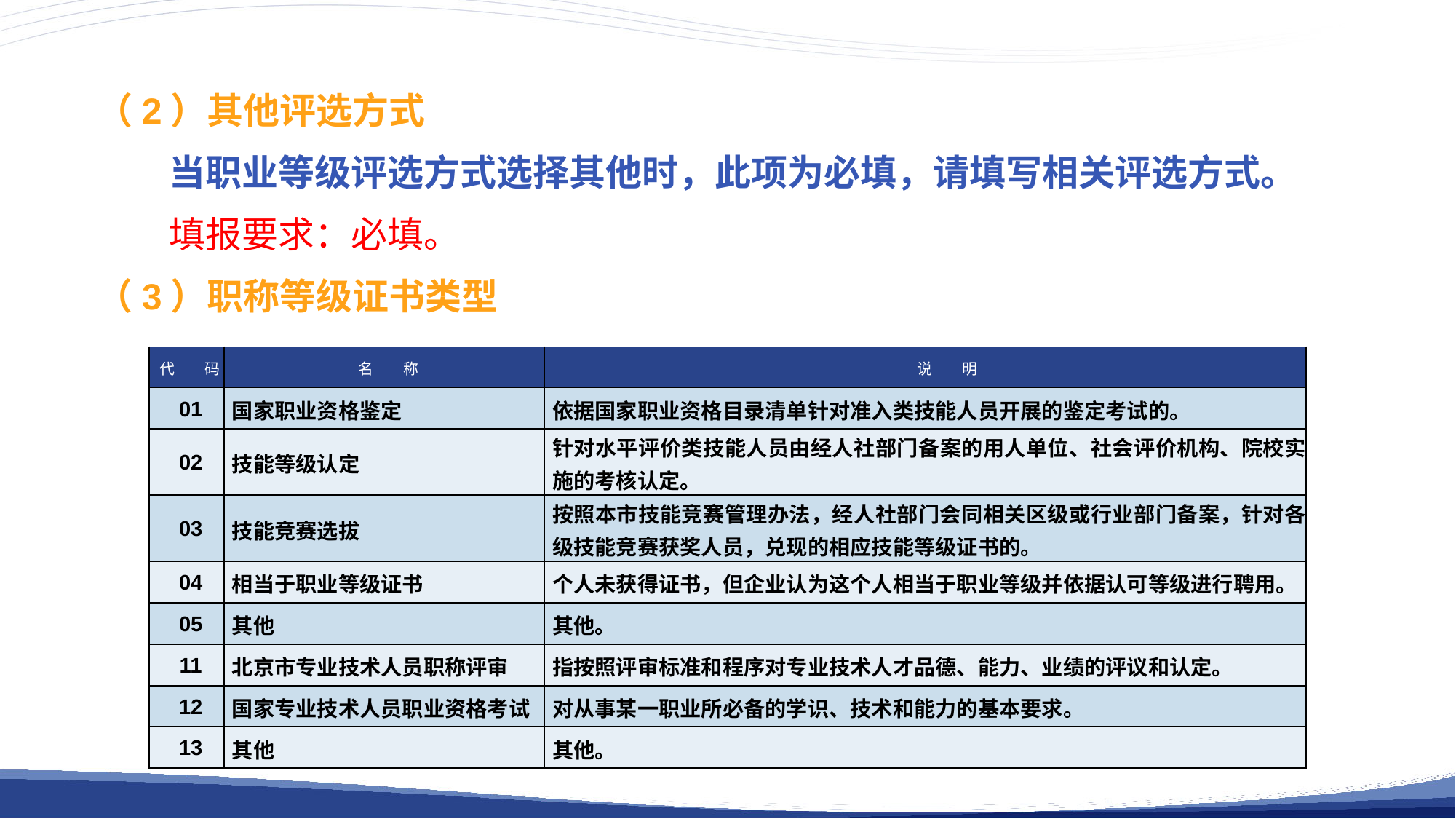

（2）其他评选方式
当职业等级评选方式选择其他时，此项为必填，请填写相关评选方式。
填报要求：必填。
（3）职称等级证书类型
| 代　　码 | 名　　称 | 说　　明 |
| --- | --- | --- |
| 01 | 国家职业资格鉴定 | 依据国家职业资格目录清单针对准入类技能人员开展的鉴定考试的。 |
| 02 | 技能等级认定 | 针对水平评价类技能人员由经人社部门备案的用人单位、社会评价机构、院校实施的考核认定。 |
| 03 | 技能竞赛选拔 | 按照本市技能竞赛管理办法，经人社部门会同相关区级或行业部门备案，针对各级技能竞赛获奖人员，兑现的相应技能等级证书的。 |
| 04 | 相当于职业等级证书 | 个人未获得证书，但企业认为这个人相当于职业等级并依据认可等级进行聘用。 |
| 05 | 其他 | 其他。 |
| 11 | 北京市专业技术人员职称评审 | 指按照评审标准和程序对专业技术人才品德、能力、业绩的评议和认定。 |
| 12 | 国家专业技术人员职业资格考试 | 对从事某一职业所必备的学识、技术和能力的基本要求。 |
| 13 | 其他 | 其他。 |